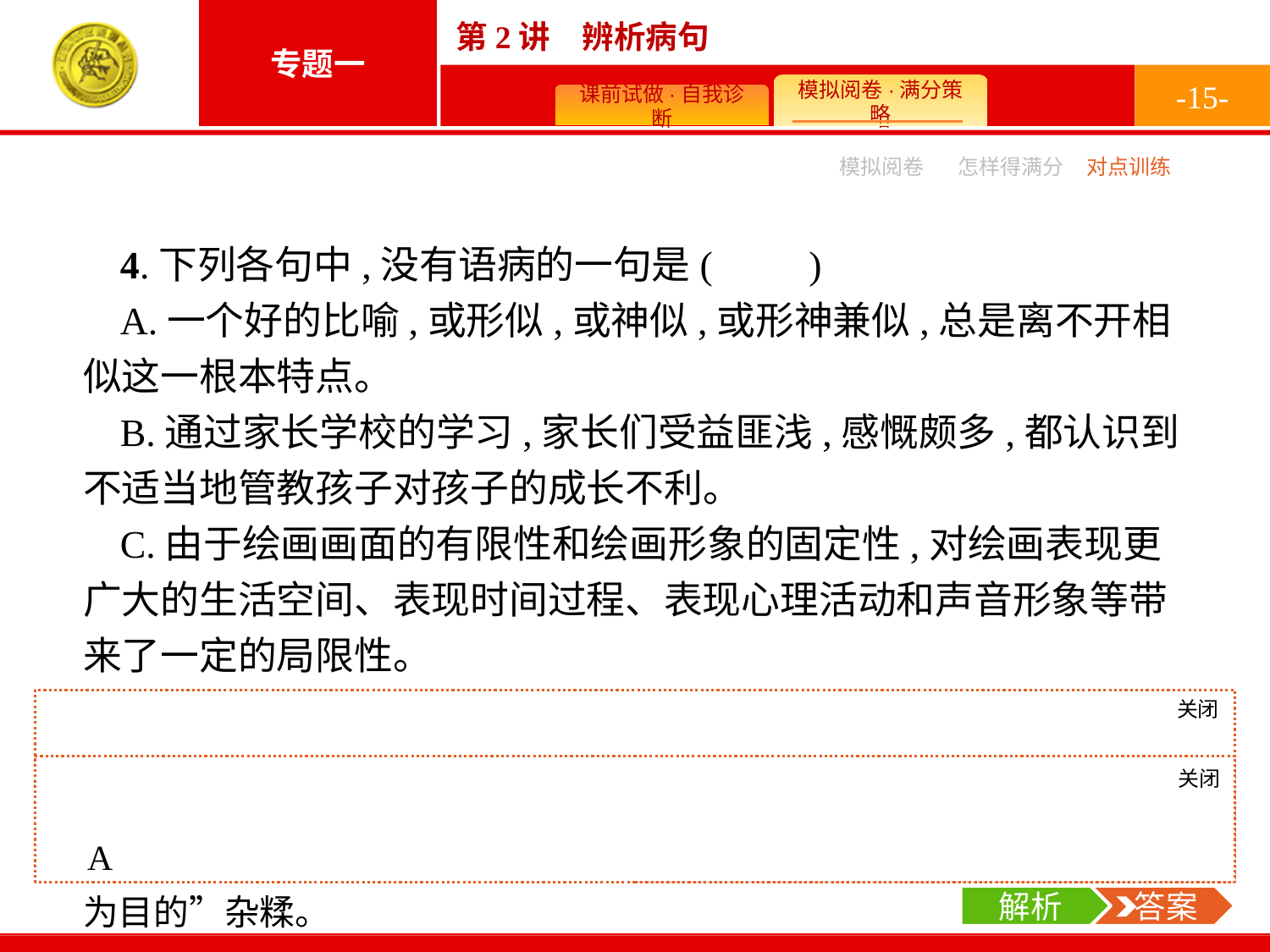

-15-
模拟阅卷
怎样得满分
对点训练
4.下列各句中,没有语病的一句是(　　)
A.一个好的比喻,或形似,或神似,或形神兼似,总是离不开相似这一根本特点。
B.通过家长学校的学习,家长们受益匪浅,感慨颇多,都认识到不适当地管教孩子对孩子的成长不利。
C.由于绘画画面的有限性和绘画形象的固定性,对绘画表现更广大的生活空间、表现时间过程、表现心理活动和声音形象等带来了一定的局限性。
D.这次活动的宗旨是以展现汉剧艺术形成、发展的历史过程为目的,并以此推动地方文化建设,弘扬民族文化优秀传统。

关闭
解析

B项,表意不明,有“不适当”和“适当”两种理解。C项,成分残缺,缺少主语,删掉“由于”。D项,句式杂糅,“宗旨是……”和“以……为目的”杂糅。

关闭
解析
  答案

A
解析
  答案